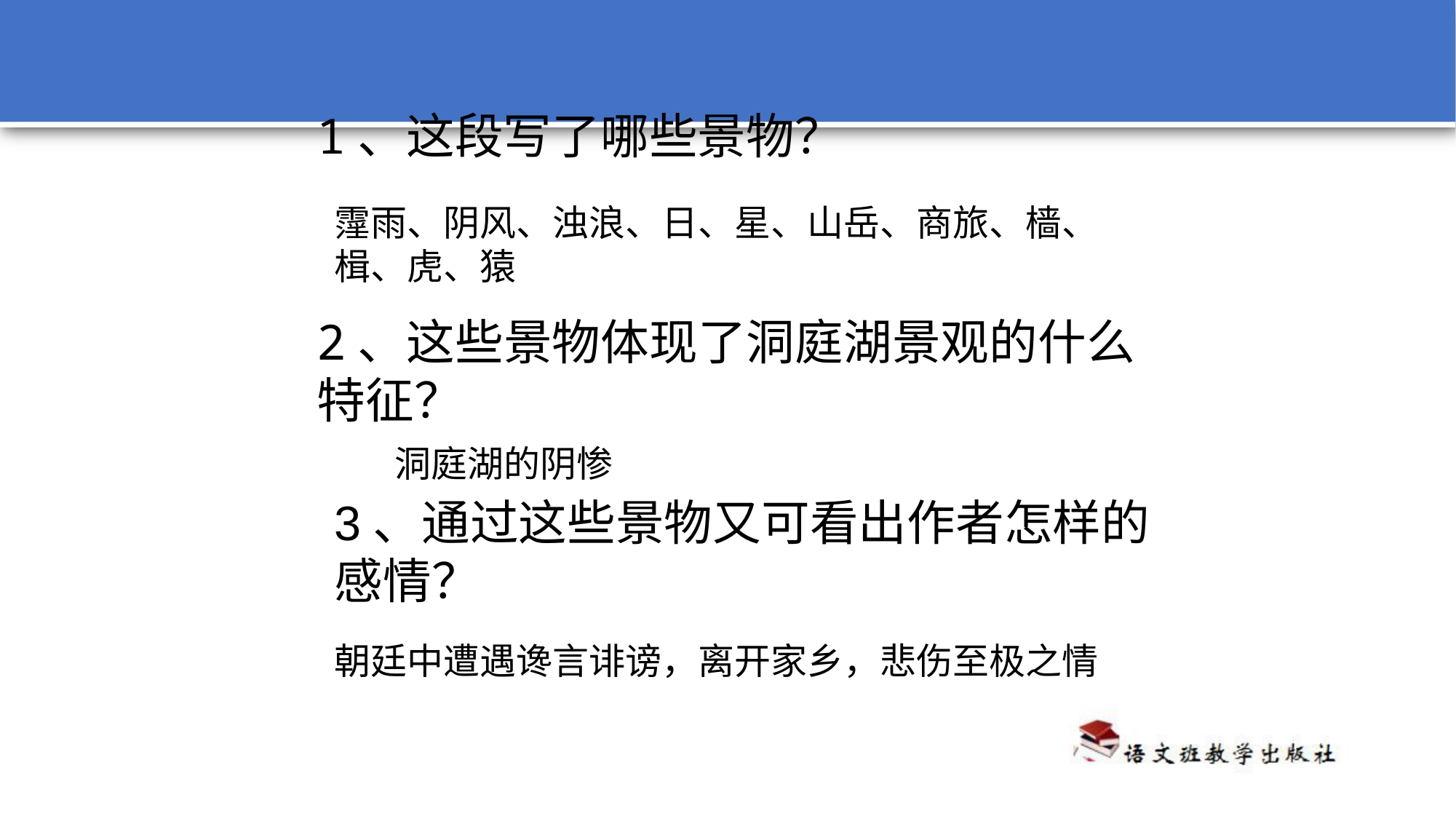

1、这段写了哪些景物？
霪雨、阴风、浊浪、日、星、山岳、商旅、樯、楫、虎、猿
2、这些景物体现了洞庭湖景观的什么特征？
洞庭湖的阴惨
3、通过这些景物又可看出作者怎样的感情？
朝廷中遭遇谗言诽谤，离开家乡，悲伤至极之情